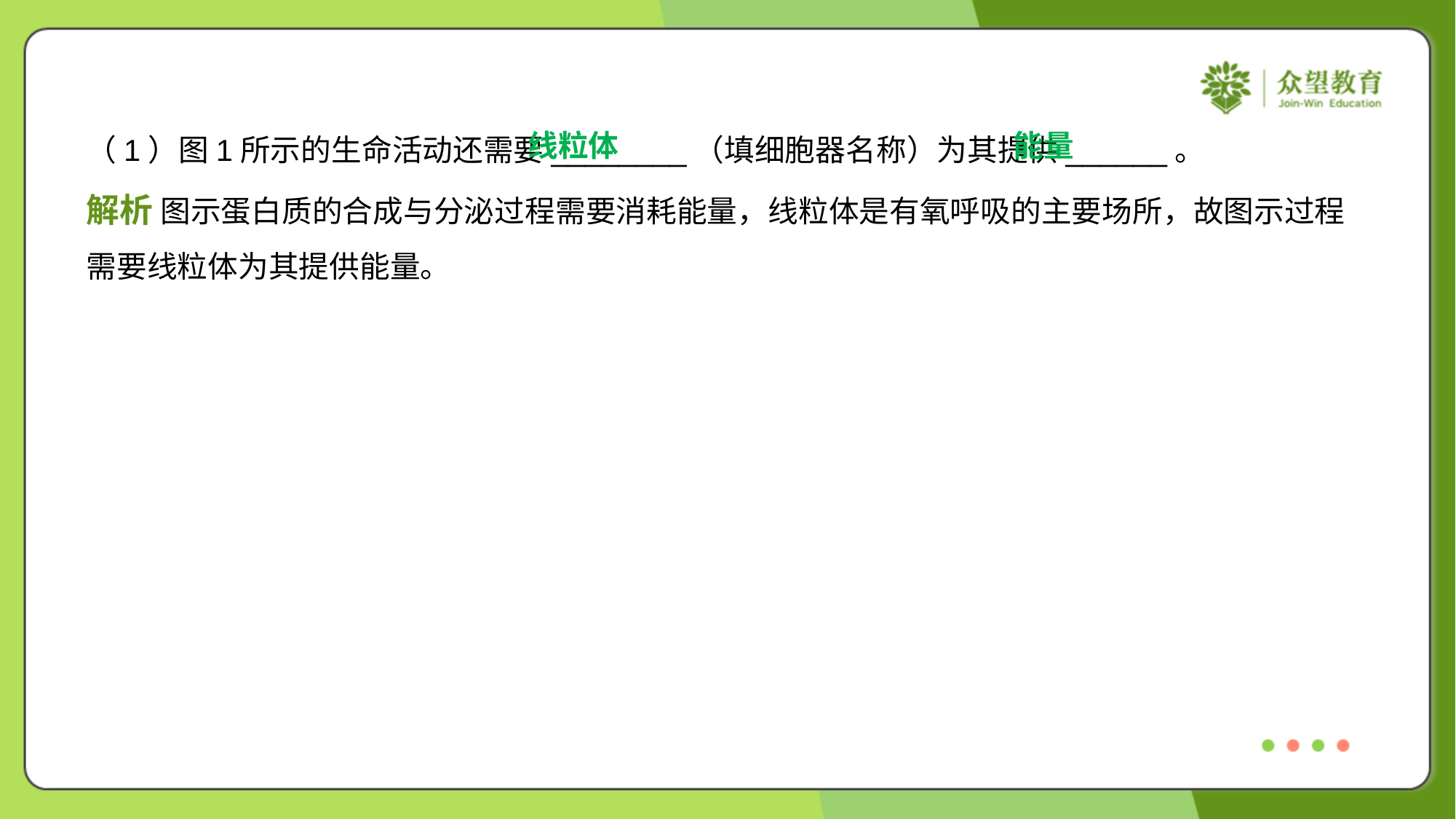

线粒体
能量
（1）图1所示的生命活动还需要________（填细胞器名称）为其提供______。
解析 图示蛋白质的合成与分泌过程需要消耗能量，线粒体是有氧呼吸的主要场所，故图示过程
需要线粒体为其提供能量。